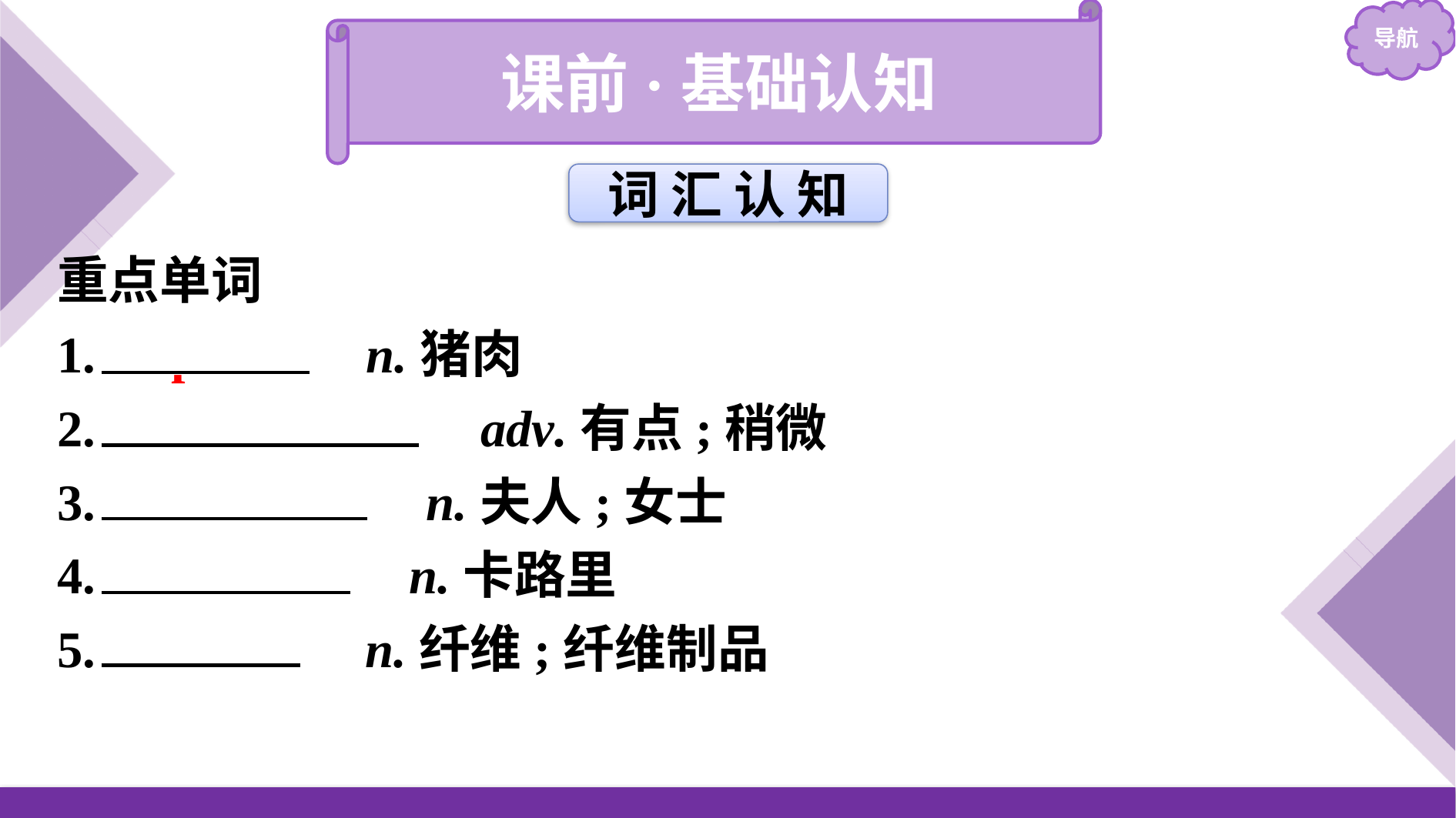

课前·基础认知
词 汇 认 知
重点单词
1.　pork　 n.猪肉
2.　somewhat　 adv.有点;稍微
3.　madam　 n.夫人;女士
4.　calorie　 n.卡路里
5.　fibre　 n.纤维;纤维制品